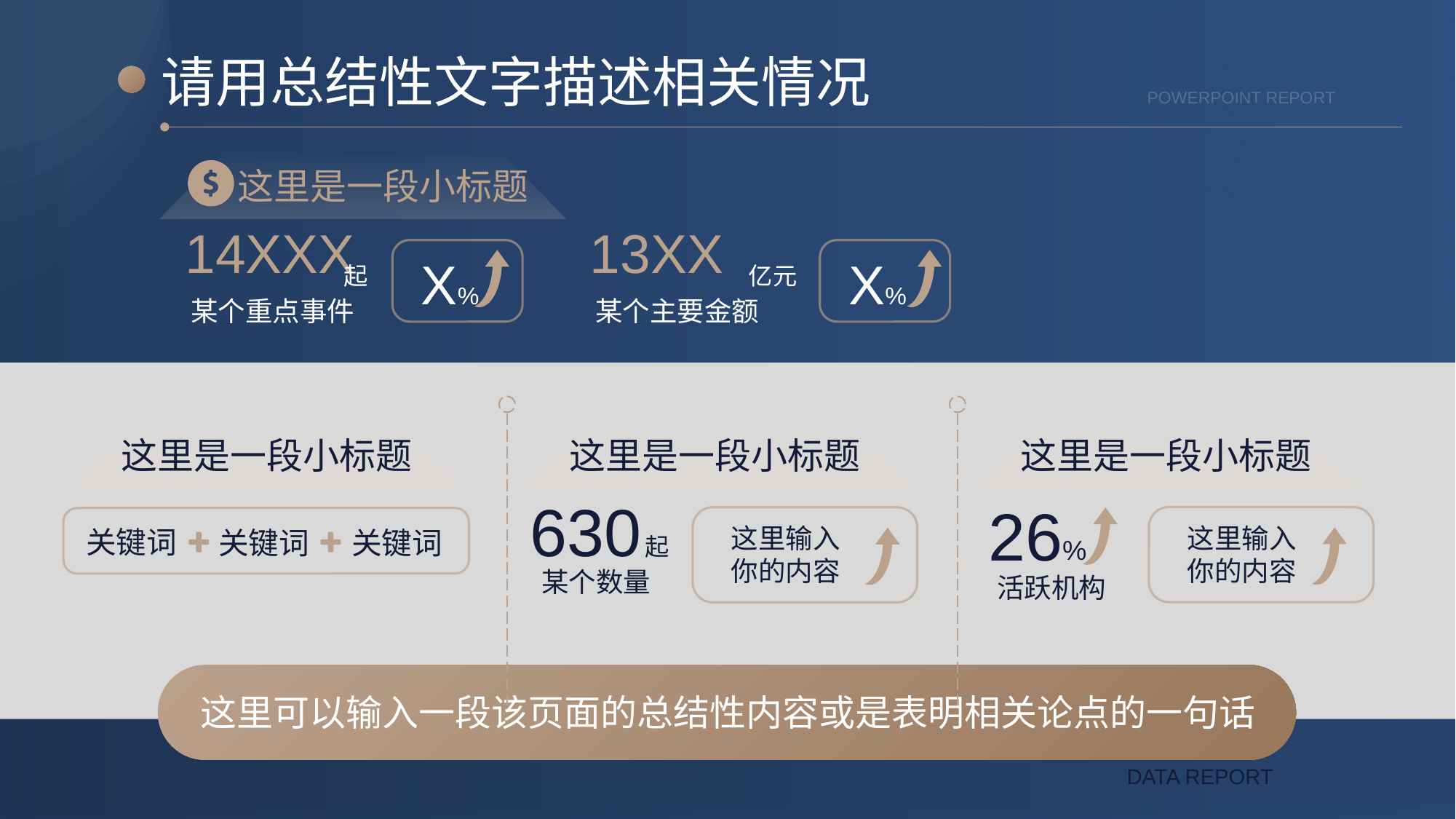

请用总结性文字描述相关情况

POWERPOINT REPORT

这里是一段小标题

14XXX
起
某个重点事件

 X%

13XX
亿元
某个主要金额

 X%

这里是一段小标题

这里是一段小标题
630
起
某个数量

这里输入
你的内容

这里是一段小标题
26

%
活跃机构

这里输入
你的内容

关键词
关键词
关键词

这里可以输入一段该页面的总结性内容或是表明相关论点的一句话
DATA REPORT